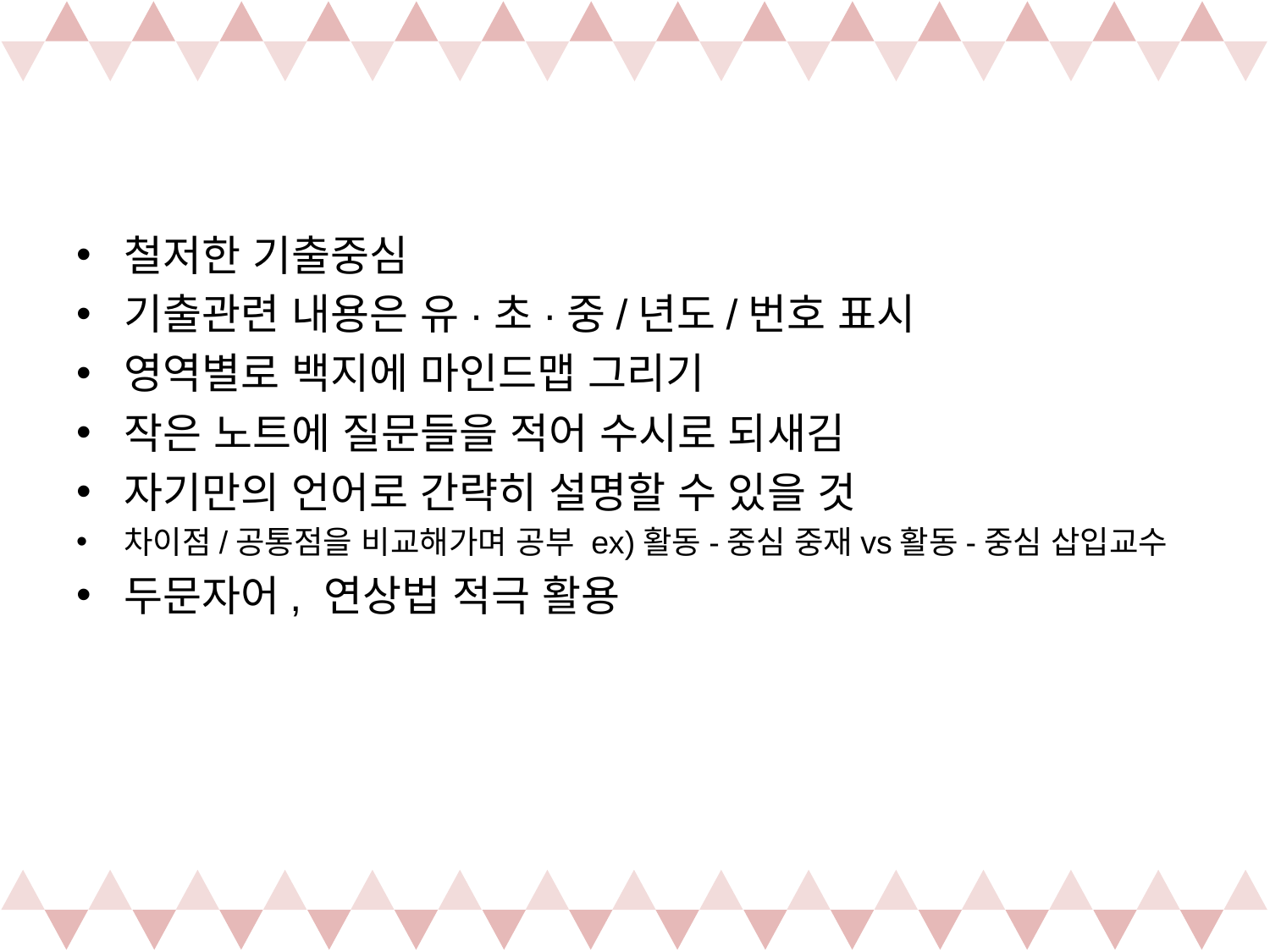

#
철저한 기출중심
기출관련 내용은 유·초·중/년도/번호 표시
영역별로 백지에 마인드맵 그리기
작은 노트에 질문들을 적어 수시로 되새김
자기만의 언어로 간략히 설명할 수 있을 것
차이점/공통점을 비교해가며 공부 ex)활동-중심 중재vs활동-중심 삽입교수
두문자어, 연상법 적극 활용